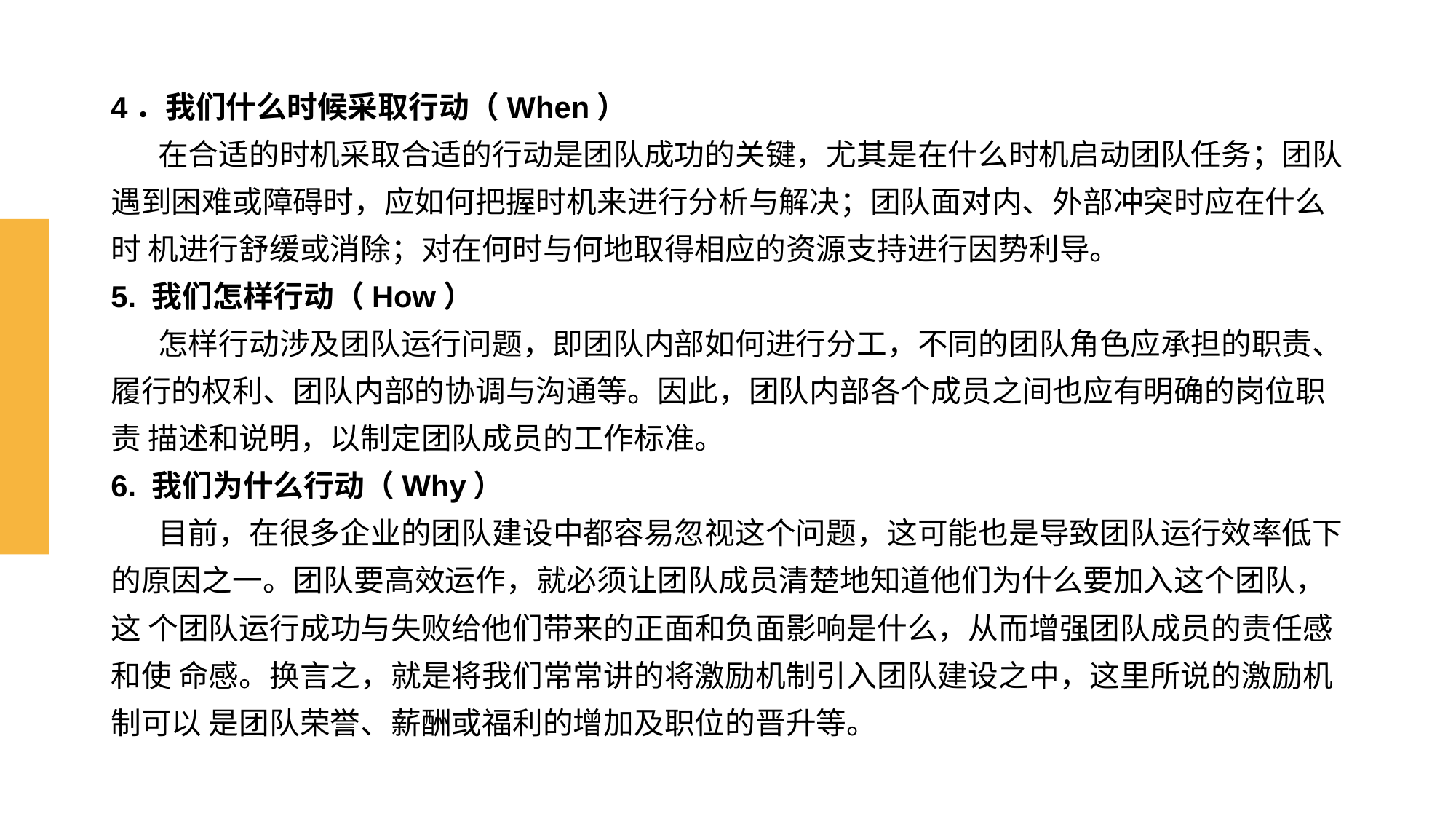

# 4．我们什么时候采取行动（When） 在合适的时机采取合适的行动是团队成功的关键，尤其是在什么时机启动团队任务；团队 遇到困难或障碍时，应如何把握时机来进行分析与解决；团队面对内、外部冲突时应在什么时 机进行舒缓或消除；对在何时与何地取得相应的资源支持进行因势利导。 5. 我们怎样行动（How） 怎样行动涉及团队运行问题，即团队内部如何进行分工，不同的团队角色应承担的职责、 履行的权利、团队内部的协调与沟通等。因此，团队内部各个成员之间也应有明确的岗位职责 描述和说明，以制定团队成员的工作标准。 6. 我们为什么行动（Why） 目前，在很多企业的团队建设中都容易忽视这个问题，这可能也是导致团队运行效率低下 的原因之一。团队要高效运作，就必须让团队成员清楚地知道他们为什么要加入这个团队，这 个团队运行成功与失败给他们带来的正面和负面影响是什么，从而增强团队成员的责任感和使 命感。换言之，就是将我们常常讲的将激励机制引入团队建设之中，这里所说的激励机制可以 是团队荣誉、薪酬或福利的增加及职位的晋升等。